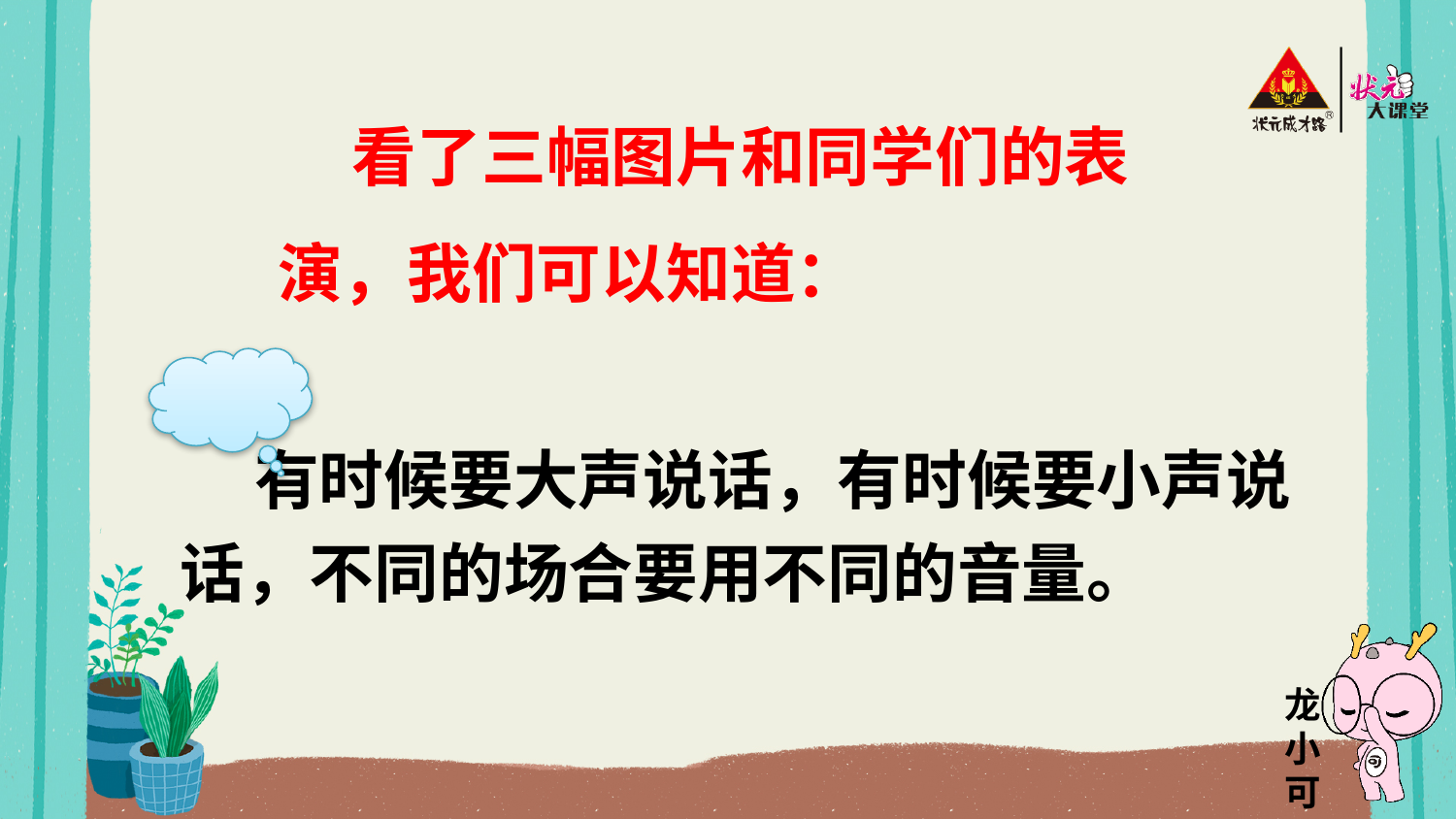

看了三幅图片和同学们的表演，我们可以知道：

    有时候要大声说话，有时候要小声说话，不同的场合要用不同的音量。